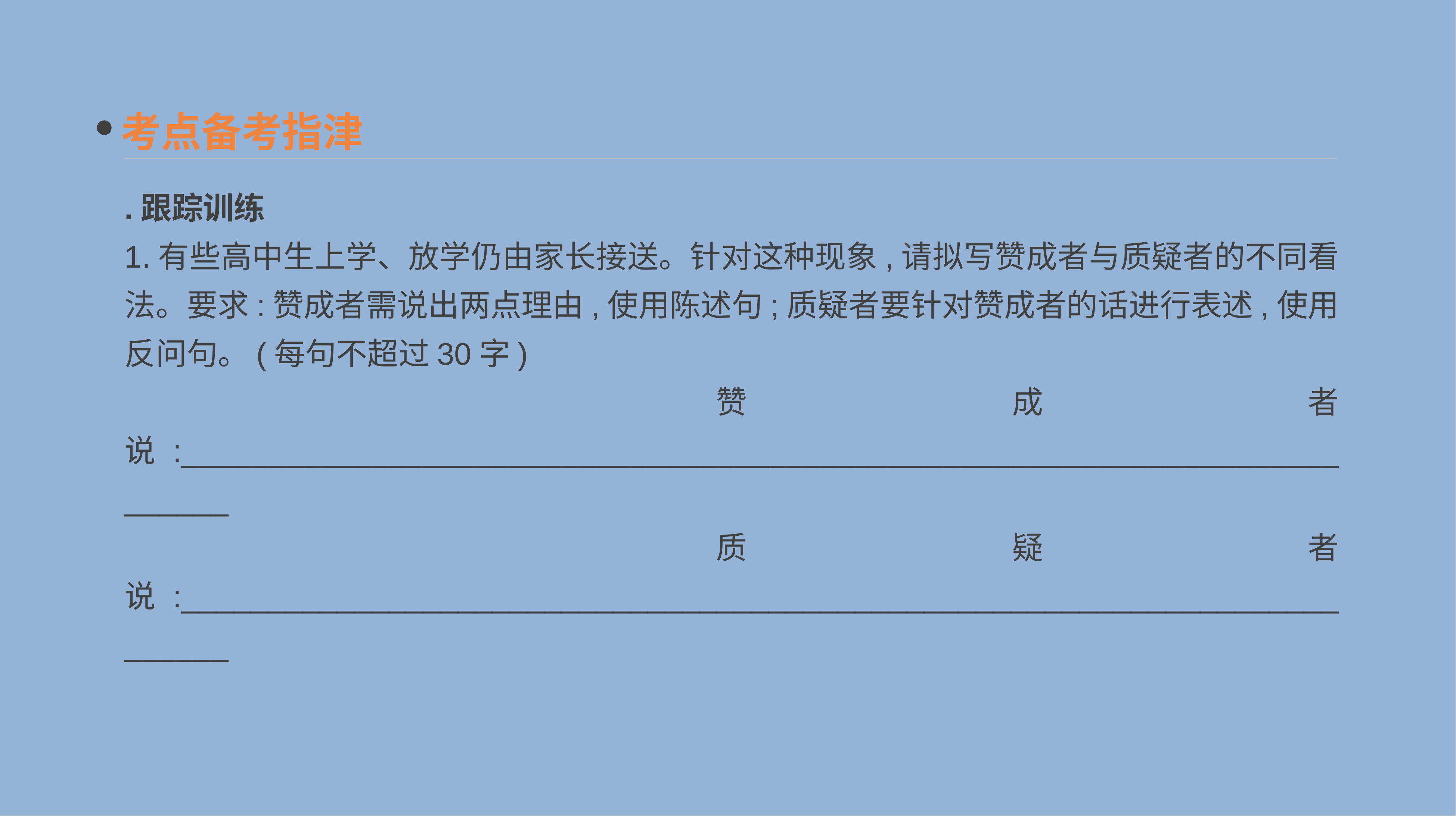

考点备考指津

.跟踪训练
1.有些高中生上学、放学仍由家长接送。针对这种现象,请拟写赞成者与质疑者的不同看法。要求:赞成者需说出两点理由,使用陈述句;质疑者要针对赞成者的话进行表述,使用反问句。(每句不超过30字)
　　赞成者说:_________________________________________________________________________
　　质疑者说:_________________________________________________________________________